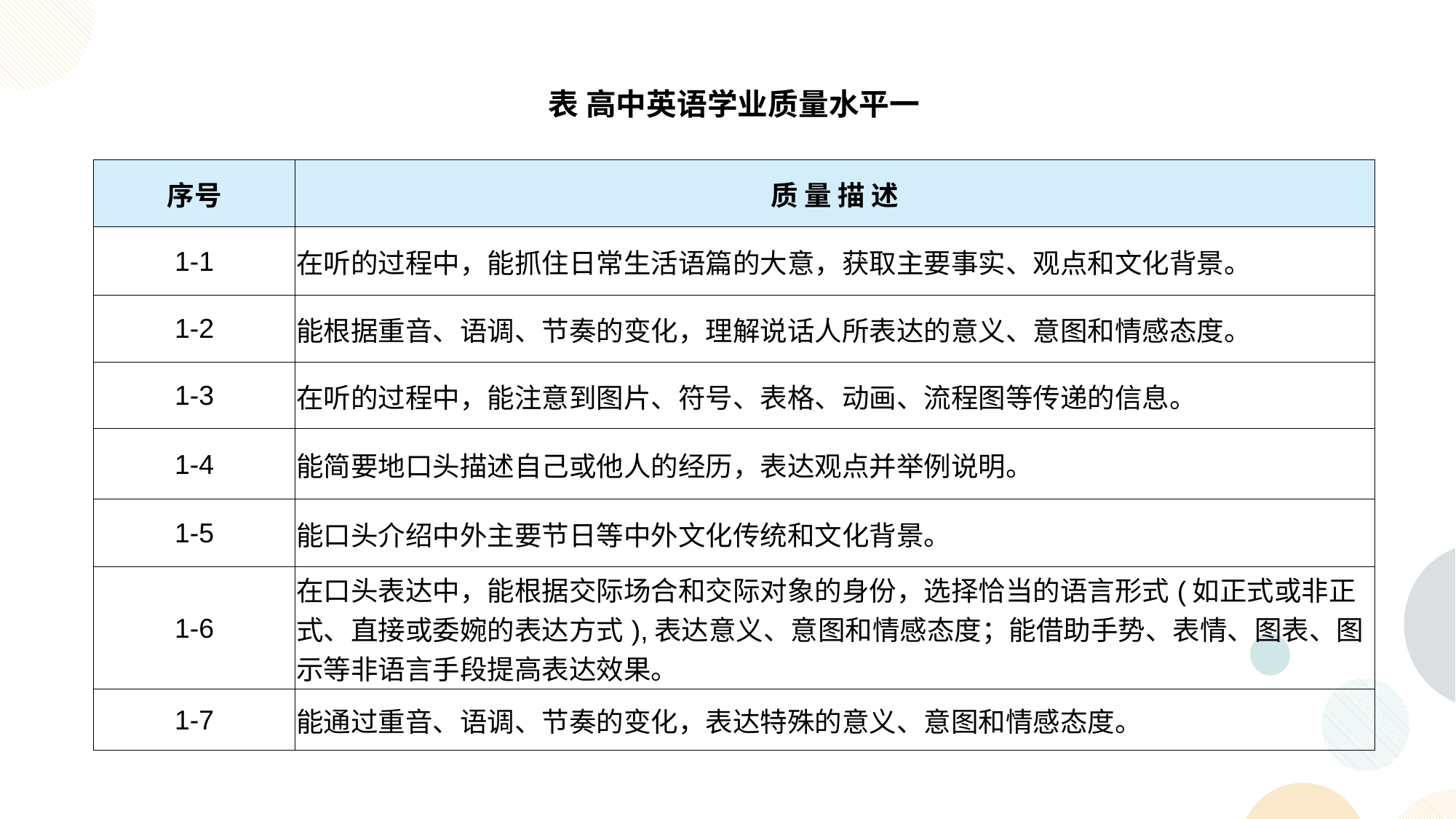

| 表 高中英语学业质量水平一 |  |
| --- | --- |
| 序号 | 质 量 描 述 |
| 1-1 | 在听的过程中，能抓住日常生活语篇的大意，获取主要事实、观点和文化背景。 |
| 1-2 | 能根据重音、语调、节奏的变化，理解说话人所表达的意义、意图和情感态度。 |
| 1-3 | 在听的过程中，能注意到图片、符号、表格、动画、流程图等传递的信息。 |
| 1-4 | 能简要地口头描述自己或他人的经历，表达观点并举例说明。 |
| 1-5 | 能口头介绍中外主要节日等中外文化传统和文化背景。 |
| 1-6 | 在口头表达中，能根据交际场合和交际对象的身份，选择恰当的语言形式(如正式或非正式、直接或委婉的表达方式),表达意义、意图和情感态度；能借助手势、表情、图表、图示等非语言手段提高表达效果。 |
| 1-7 | 能通过重音、语调、节奏的变化，表达特殊的意义、意图和情感态度。 |